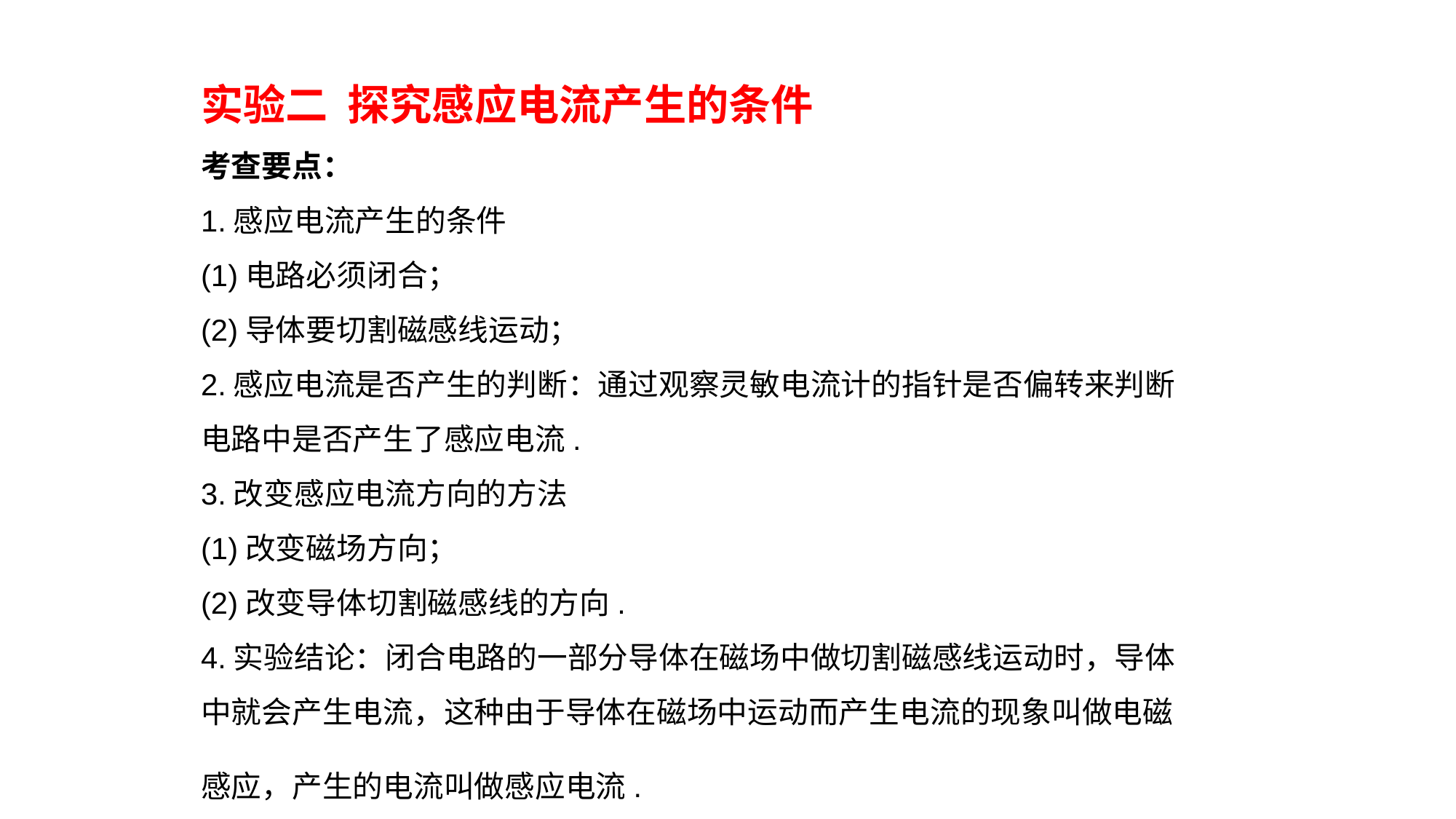

实验二  探究感应电流产生的条件
考查要点：
1.感应电流产生的条件
(1)电路必须闭合；
(2)导体要切割磁感线运动；
2.感应电流是否产生的判断：通过观察灵敏电流计的指针是否偏转来判断电路中是否产生了感应电流.
3.改变感应电流方向的方法
(1)改变磁场方向；
(2)改变导体切割磁感线的方向.
4.实验结论：闭合电路的一部分导体在磁场中做切割磁感线运动时，导体中就会产生电流，这种由于导体在磁场中运动而产生电流的现象叫做电磁感应，产生的电流叫做感应电流.